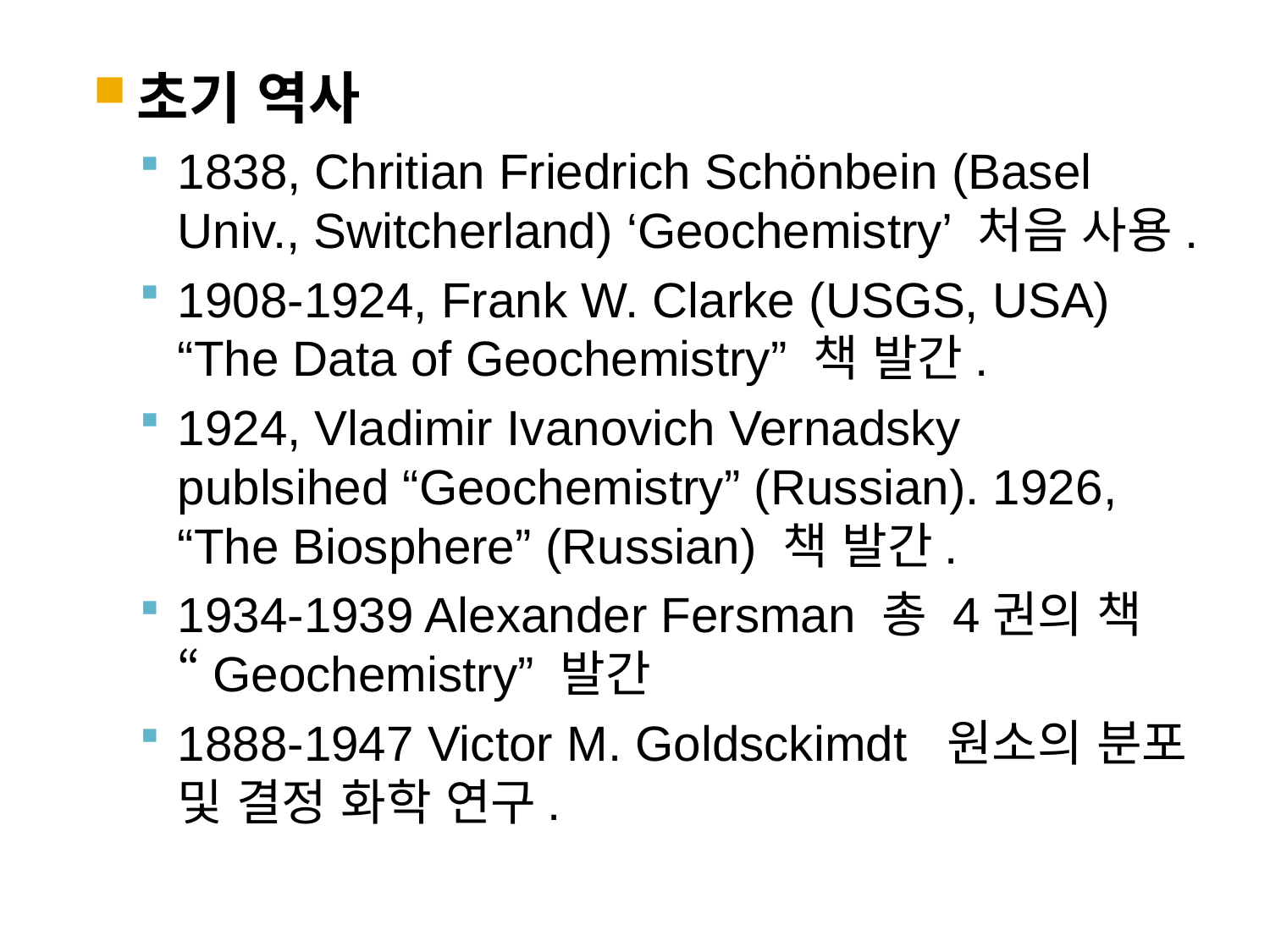

초기 역사
1838, Chritian Friedrich Schönbein (Basel Univ., Switcherland) ‘Geochemistry’ 처음 사용.
1908-1924, Frank W. Clarke (USGS, USA) “The Data of Geochemistry” 책 발간.
1924, Vladimir Ivanovich Vernadsky  publsihed “Geochemistry” (Russian). 1926, “The Biosphere” (Russian) 책 발간.
1934-1939 Alexander Fersman 총 4권의 책“Geochemistry” 발간
1888-1947 Victor M. Goldsckimdt  원소의 분포 및 결정 화학 연구.